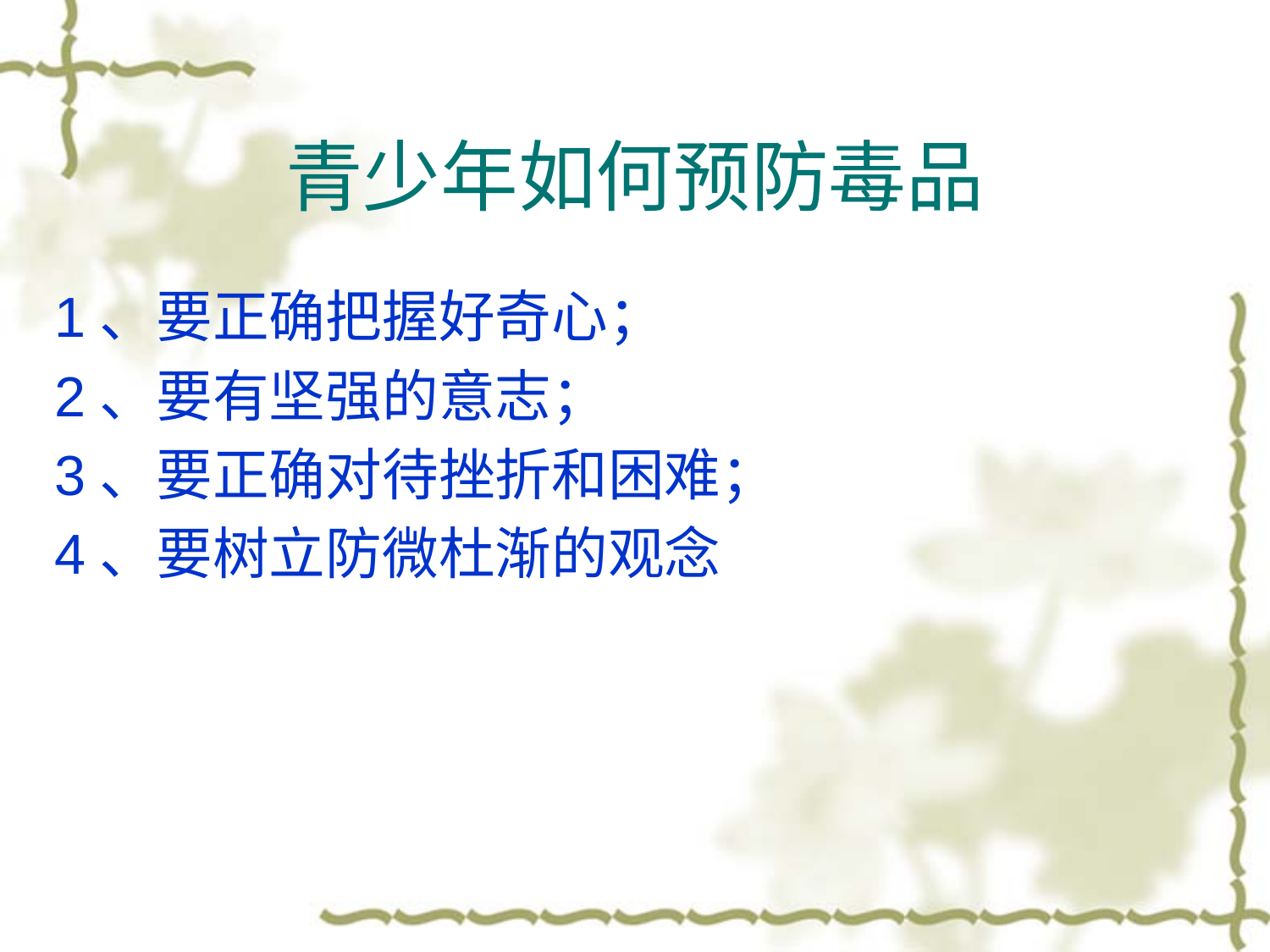

# 青少年如何预防毒品
1、要正确把握好奇心；
2、要有坚强的意志；
3、要正确对待挫折和困难；
4、要树立防微杜渐的观念